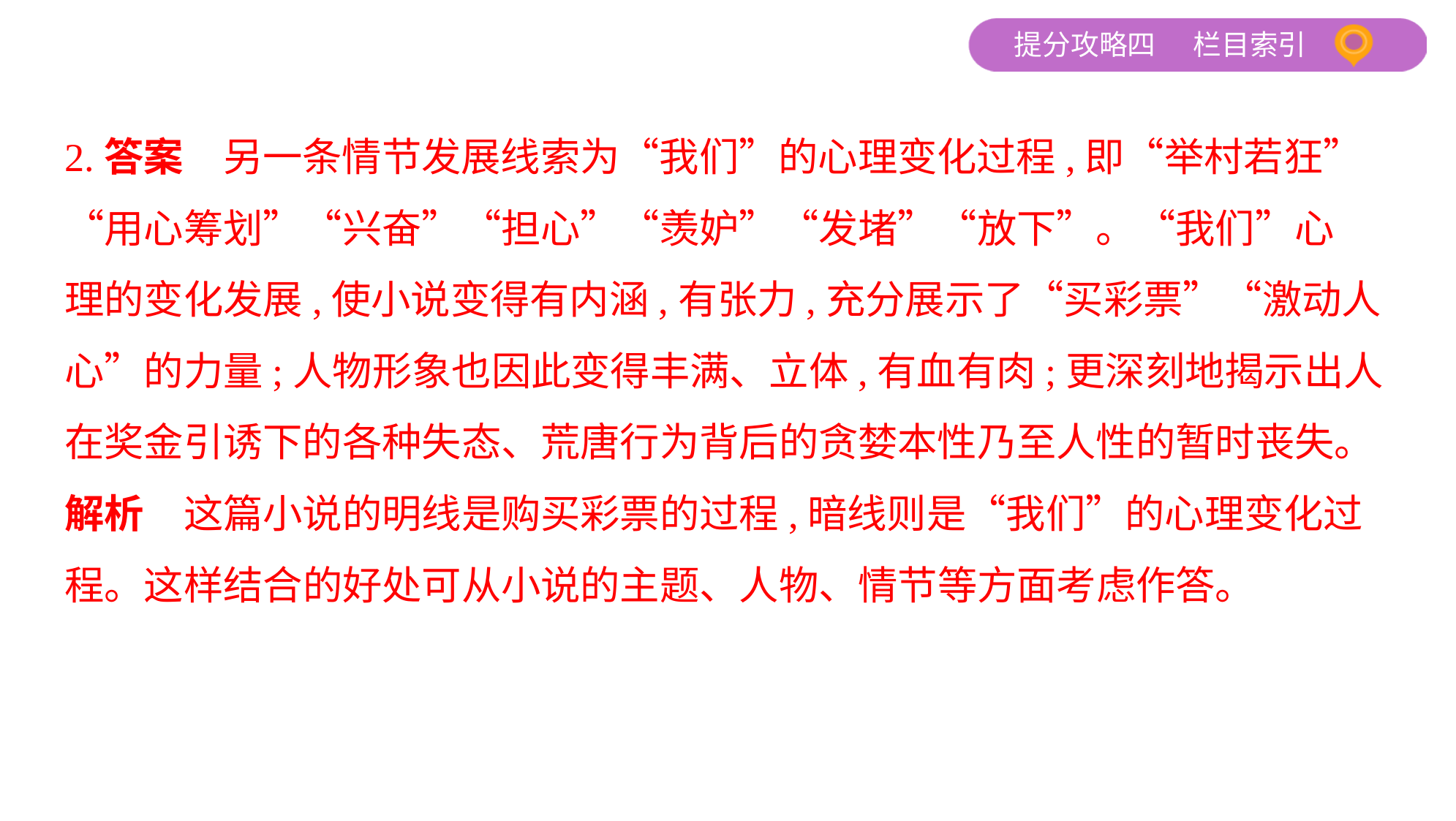

2.答案　另一条情节发展线索为“我们”的心理变化过程,即“举村若狂”
“用心筹划”“兴奋”“担心”“羡妒”“发堵”“放下”。“我们”心
理的变化发展,使小说变得有内涵,有张力,充分展示了“买彩票”“激动人
心”的力量;人物形象也因此变得丰满、立体,有血有肉;更深刻地揭示出人
在奖金引诱下的各种失态、荒唐行为背后的贪婪本性乃至人性的暂时丧失。
解析　这篇小说的明线是购买彩票的过程,暗线则是“我们”的心理变化过
程。这样结合的好处可从小说的主题、人物、情节等方面考虑作答。